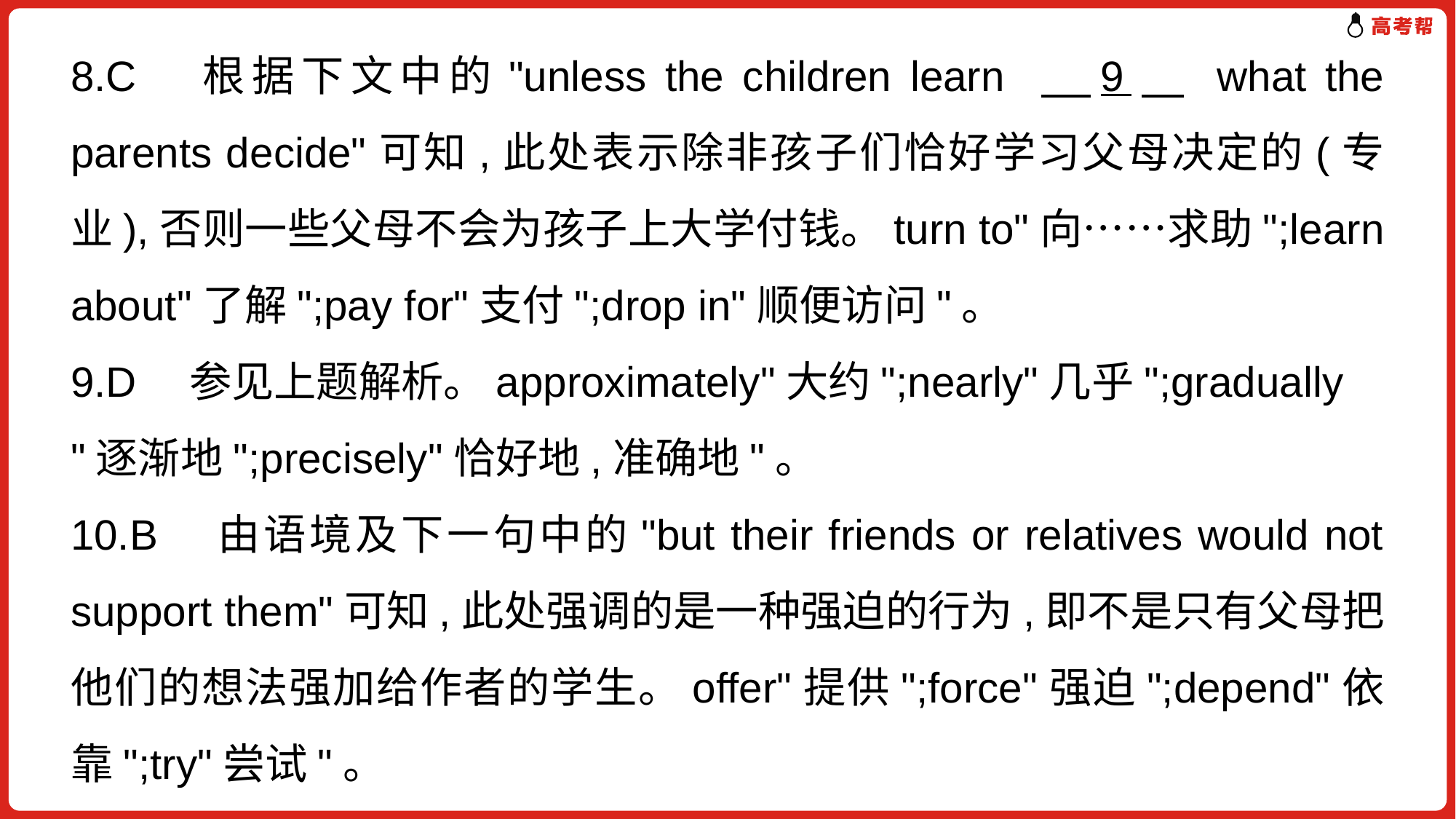

8.C　根据下文中的"unless the children learn 　9　 what the parents decide"可知,此处表示除非孩子们恰好学习父母决定的(专业),否则一些父母不会为孩子上大学付钱。turn to"向……求助";learn about"了解";pay for"支付";drop in"顺便访问"。
9.D　参见上题解析。approximately"大约";nearly"几乎";gradually
"逐渐地";precisely"恰好地,准确地"。
10.B　由语境及下一句中的"but their friends or relatives would not support them"可知,此处强调的是一种强迫的行为,即不是只有父母把他们的想法强加给作者的学生。offer"提供";force"强迫";depend"依靠";try"尝试"。